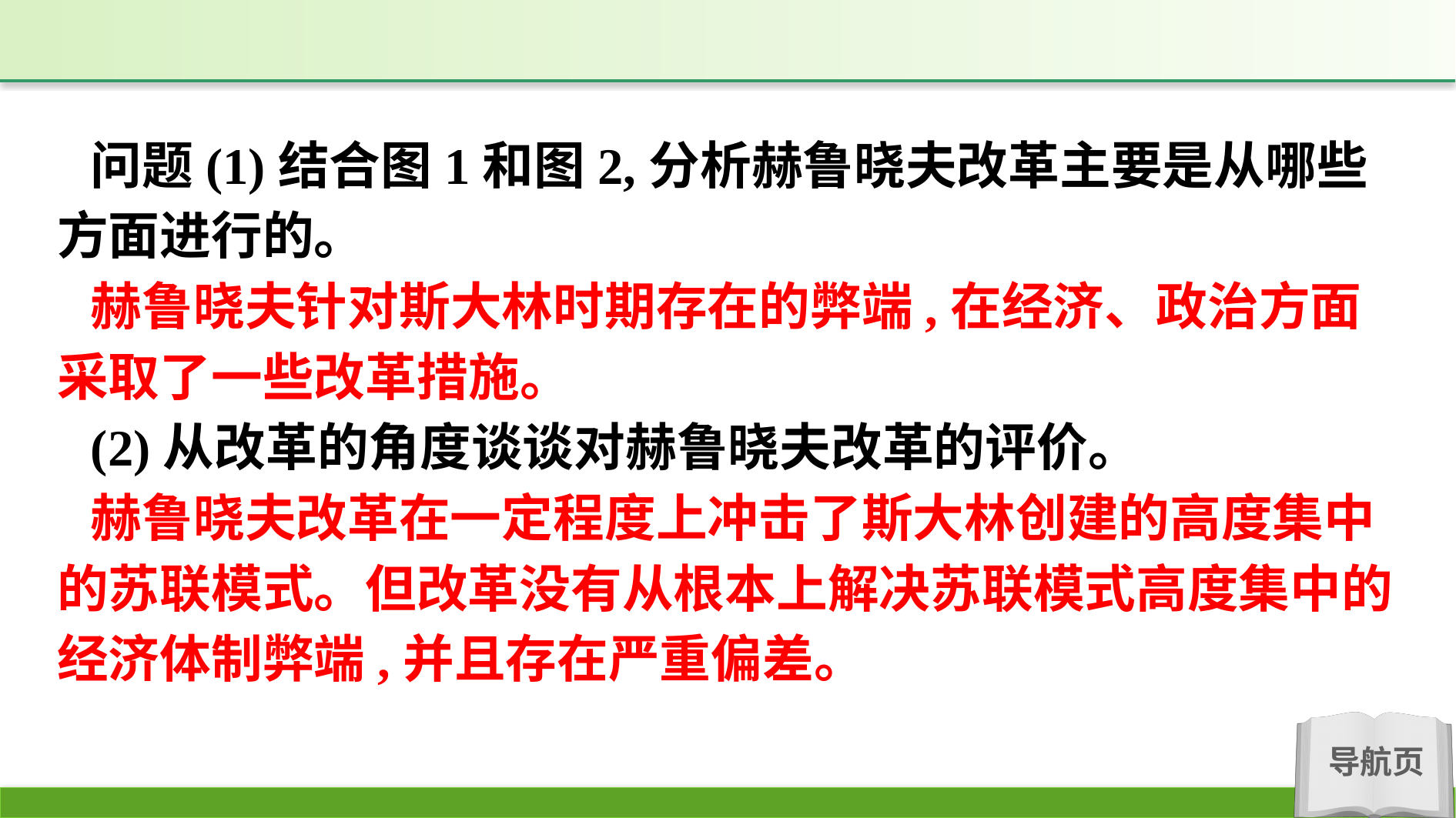

问题(1)结合图1和图2,分析赫鲁晓夫改革主要是从哪些方面进行的。
赫鲁晓夫针对斯大林时期存在的弊端,在经济、政治方面采取了一些改革措施。
(2)从改革的角度谈谈对赫鲁晓夫改革的评价。
赫鲁晓夫改革在一定程度上冲击了斯大林创建的高度集中的苏联模式。但改革没有从根本上解决苏联模式高度集中的经济体制弊端,并且存在严重偏差。